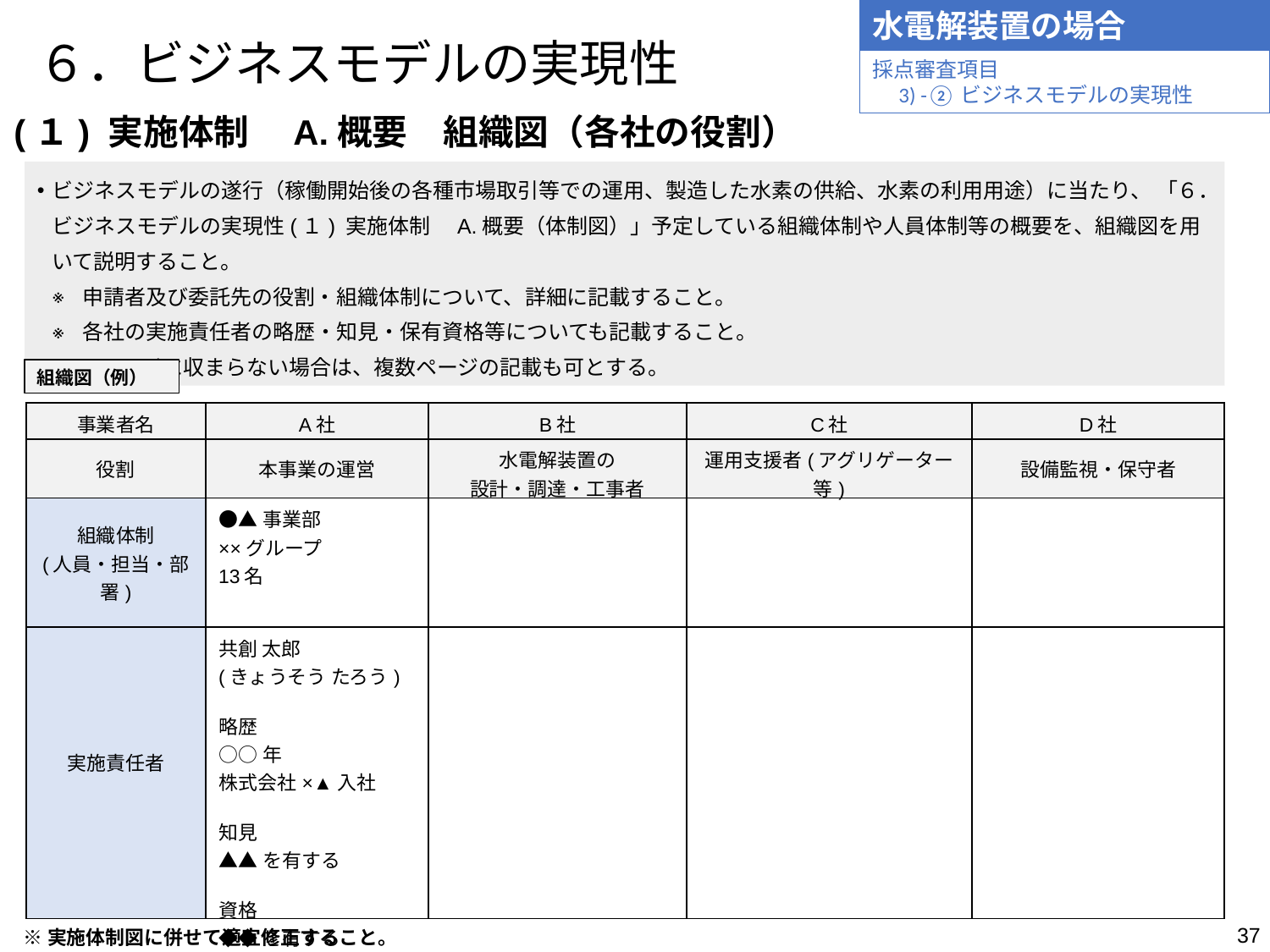

水電解装置の場合
# ６．ビジネスモデルの実現性
採点審査項目
　3) -②ビジネスモデルの実現性
(１) 実施体制　A.概要　組織図（各社の役割）
ビジネスモデルの遂行（稼働開始後の各種市場取引等での運用、製造した水素の供給、水素の利用用途）に当たり、 「６．ビジネスモデルの実現性(１) 実施体制　A.概要（体制図）」予定している組織体制や人員体制等の概要を、組織図を用いて説明すること。
申請者及び委託先の役割・組織体制について、詳細に記載すること。
各社の実施責任者の略歴・知見・保有資格等についても記載すること。
1ページに収まらない場合は、複数ページの記載も可とする。
組織図（例）
| 事業者名 | A社 | B社 | C社 | D社 |
| --- | --- | --- | --- | --- |
| 役割 | 本事業の運営 | 水電解装置の 設計・調達・工事者 | 運用支援者(アグリゲーター等) | 設備監視・保守者 |
| 組織体制 (人員・担当・部署) | ●▲事業部 ××グループ 13名 |  |  |  |
| 実施責任者 | 共創 太郎 (きょうそう たろう) 略歴 ○○年 株式会社×▲入社 知見 ▲▲を有する 資格 ◆◆を有する |  |  |  |
※実施体制図に併せて適宜修正すること。